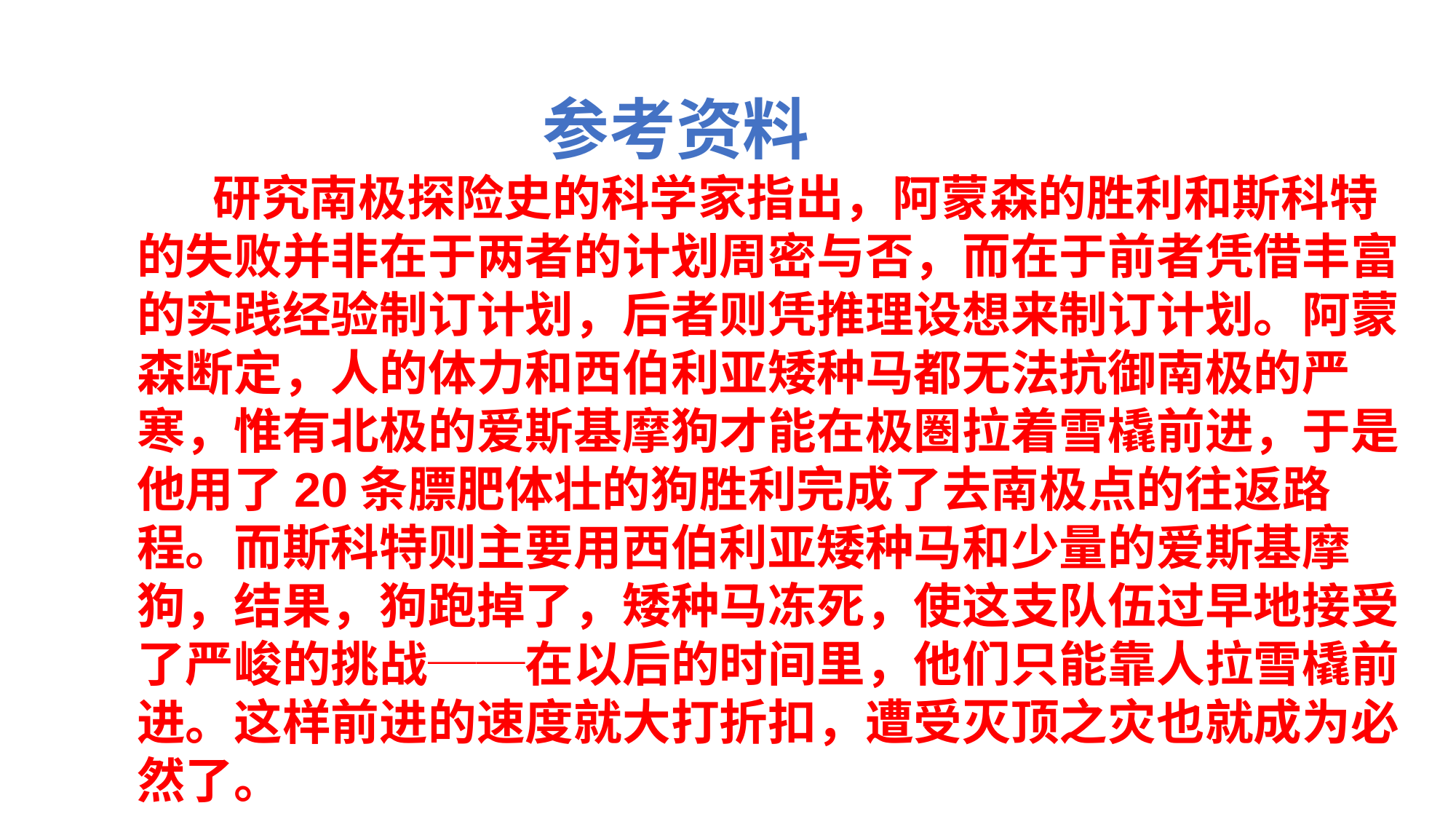

参考资料
  研究南极探险史的科学家指出，阿蒙森的胜利和斯科特的失败并非在于两者的计划周密与否，而在于前者凭借丰富的实践经验制订计划，后者则凭推理设想来制订计划。阿蒙森断定，人的体力和西伯利亚矮种马都无法抗御南极的严寒，惟有北极的爱斯基摩狗才能在极圏拉着雪橇前进，于是他用了20条膘肥体壮的狗胜利完成了去南极点的往返路程。而斯科特则主要用西伯利亚矮种马和少量的爱斯基摩狗，结果，狗跑掉了，矮种马冻死，使这支队伍过早地接受了严峻的挑战──在以后的时间里，他们只能靠人拉雪橇前进。这样前进的速度就大打折扣，遭受灭顶之灾也就成为必然了。